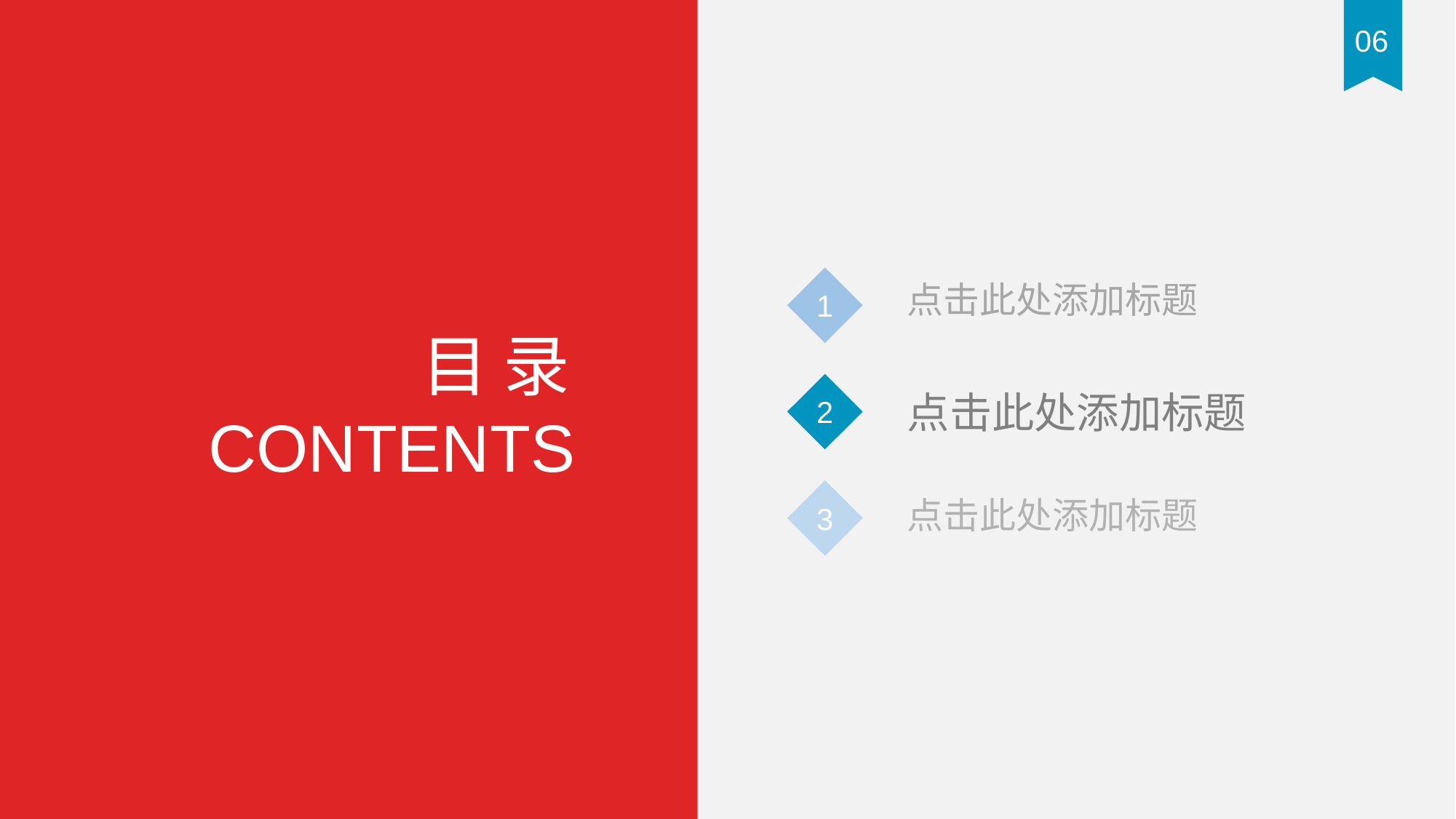

06
点击此处添加标题

1
点击此处添加标题

2
点击此处添加标题

3
目 录
CONTENTS